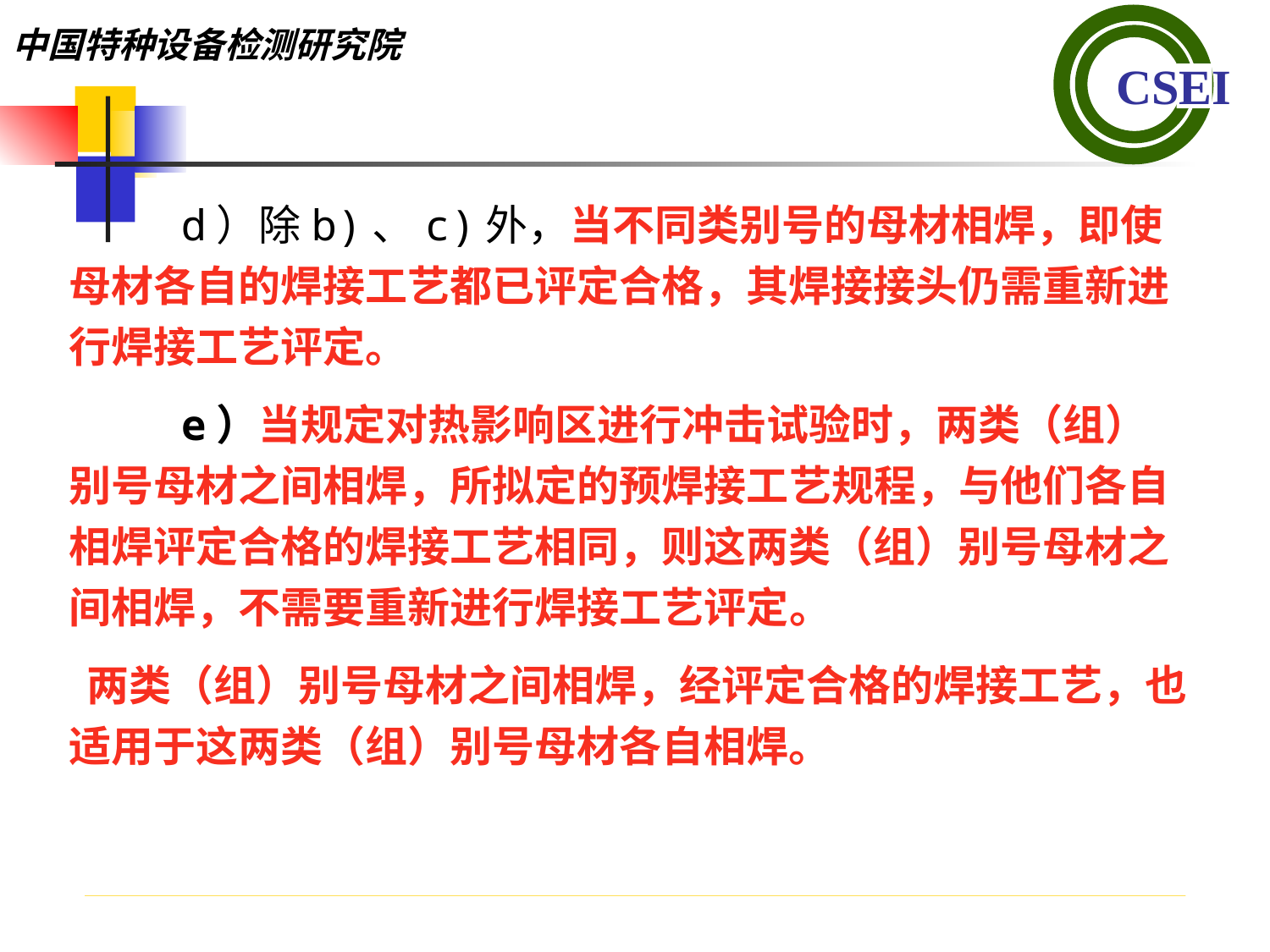

d）除b)、c)外，当不同类别号的母材相焊，即使母材各自的焊接工艺都已评定合格，其焊接接头仍需重新进行焊接工艺评定。
      e）当规定对热影响区进行冲击试验时，两类（组）别号母材之间相焊，所拟定的预焊接工艺规程，与他们各自相焊评定合格的焊接工艺相同，则这两类（组）别号母材之间相焊，不需要重新进行焊接工艺评定。
     两类（组）别号母材之间相焊，经评定合格的焊接工艺，也适用于这两类（组）别号母材各自相焊。